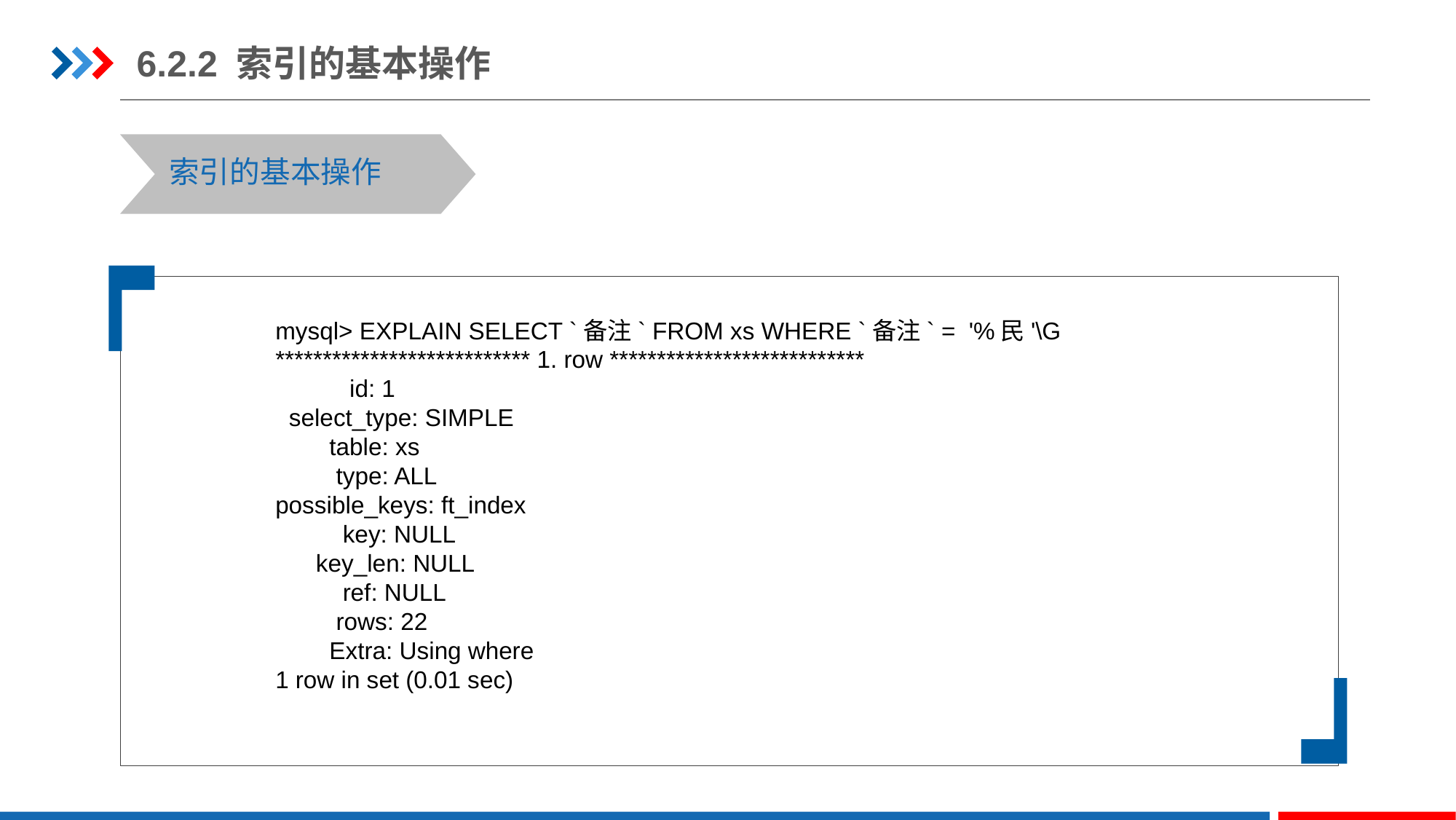

6.2.2 索引的基本操作

索引的基本操作

mysql> EXPLAIN SELECT `备注` FROM xs WHERE `备注` =  '%民'\G
*************************** 1. row ***************************
           id: 1
  select_type: SIMPLE
        table: xs
         type: ALL
possible_keys: ft_index
          key: NULL
      key_len: NULL
          ref: NULL
         rows: 22
        Extra: Using where
1 row in set (0.01 sec)